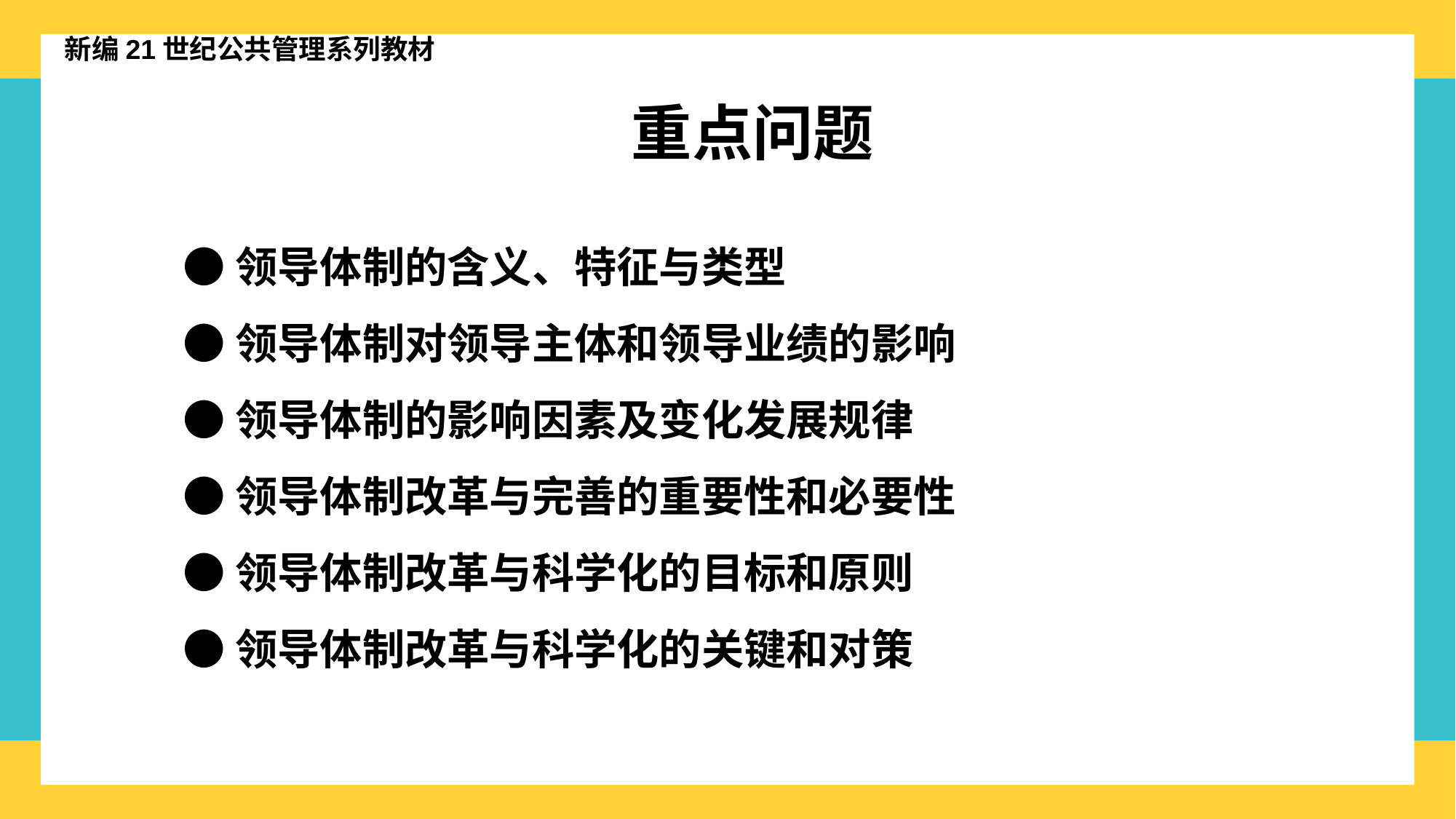

新编21世纪公共管理系列教材
重点问题
●领导体制的含义、特征与类型
●领导体制对领导主体和领导业绩的影响
●领导体制的影响因素及变化发展规律
●领导体制改革与完善的重要性和必要性
●领导体制改革与科学化的目标和原则
●领导体制改革与科学化的关键和对策